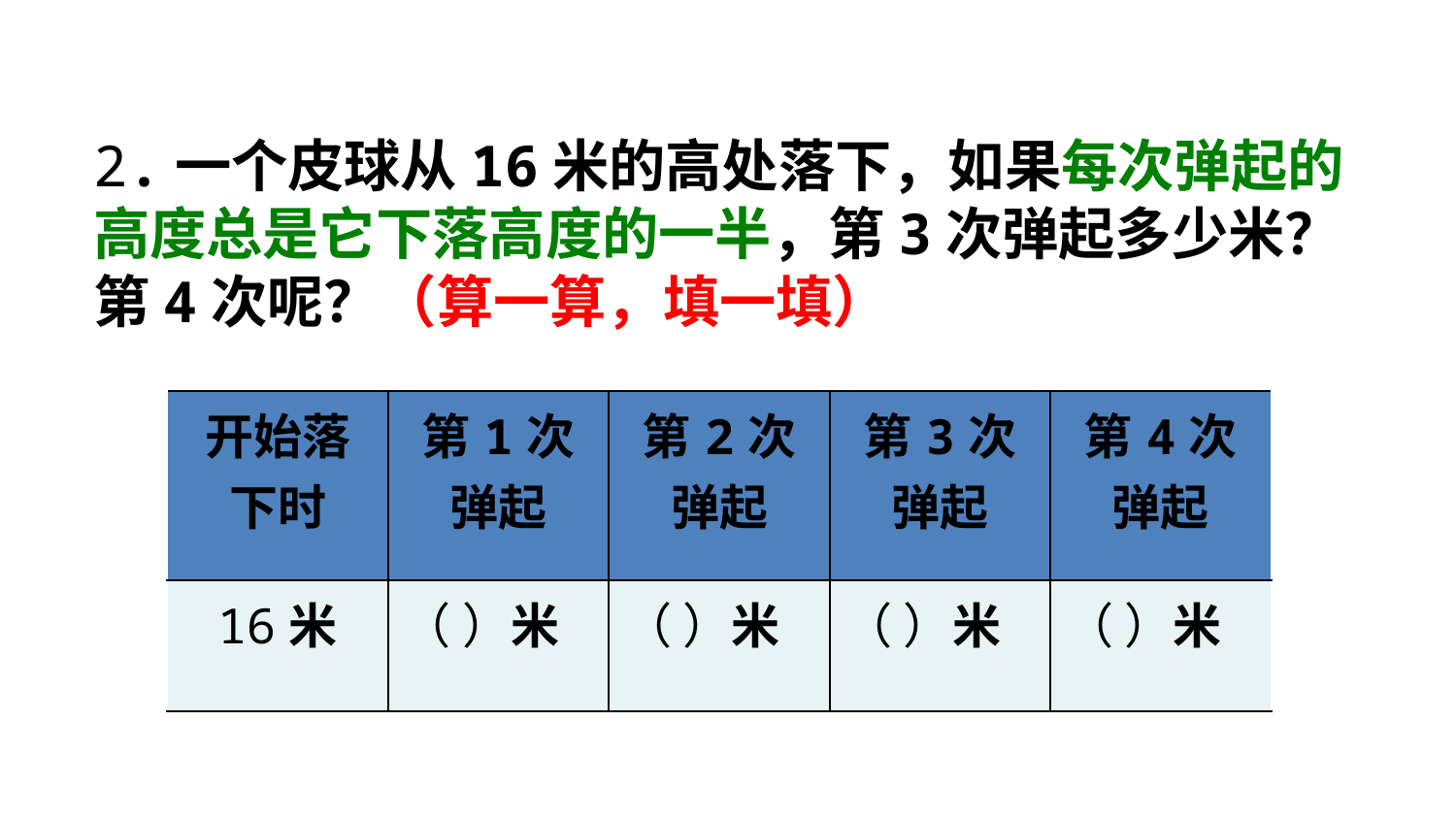

2.一个皮球从16米的高处落下，如果每次弹起的高度总是它下落高度的一半，第3次弹起多少米？第4次呢？（算一算，填一填）
| 开始落下时 | 第1次弹起 | 第2次弹起 | 第3次弹起 | 第4次弹起 |
| --- | --- | --- | --- | --- |
| 16米 | （ ）米 | （ ）米 | （ ）米 | （ ）米 |